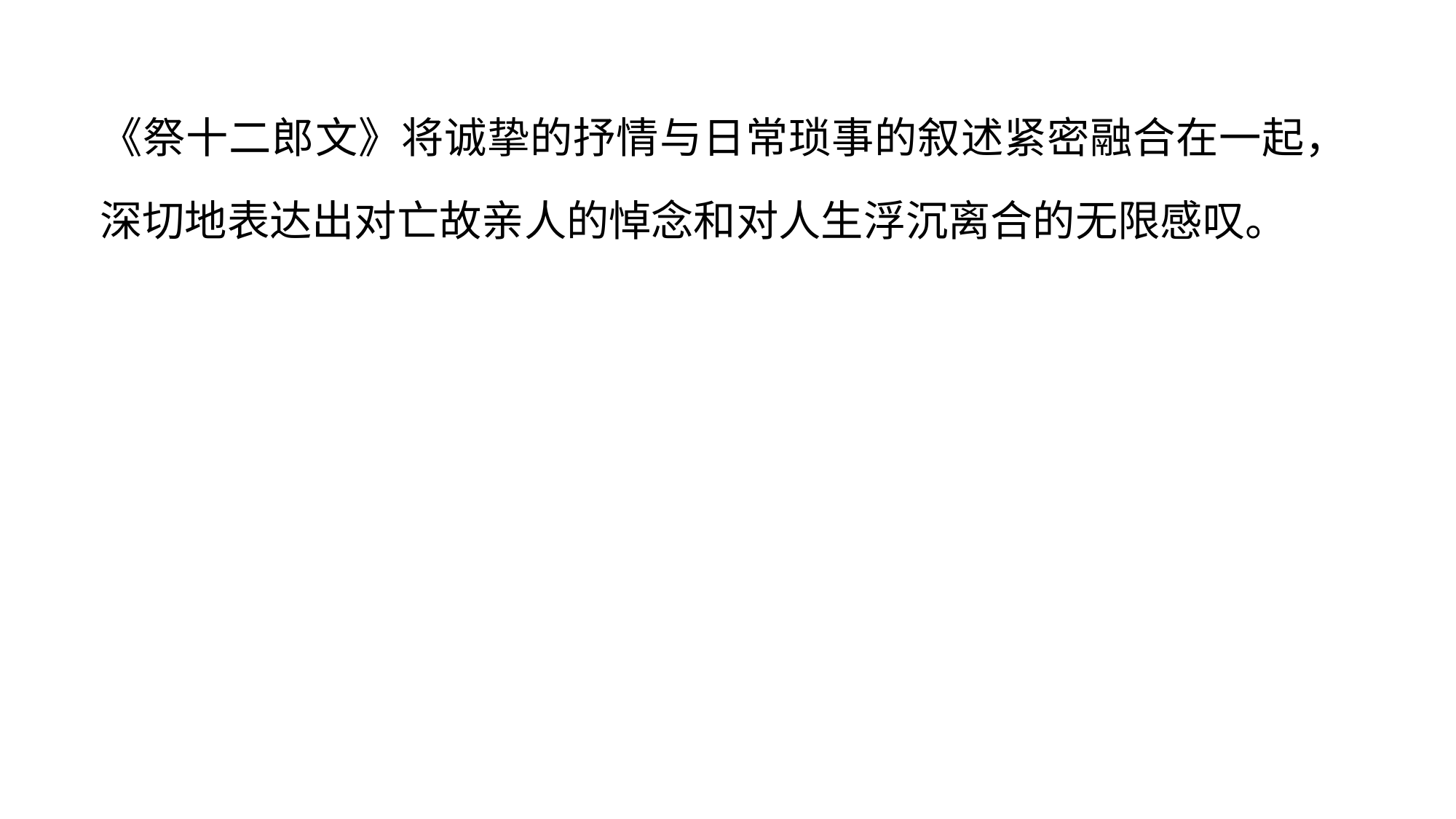

《祭十二郎文》将诚挚的抒情与日常琐事的叙述紧密融合在一起，深切地表达出对亡故亲人的悼念和对人生浮沉离合的无限感叹。